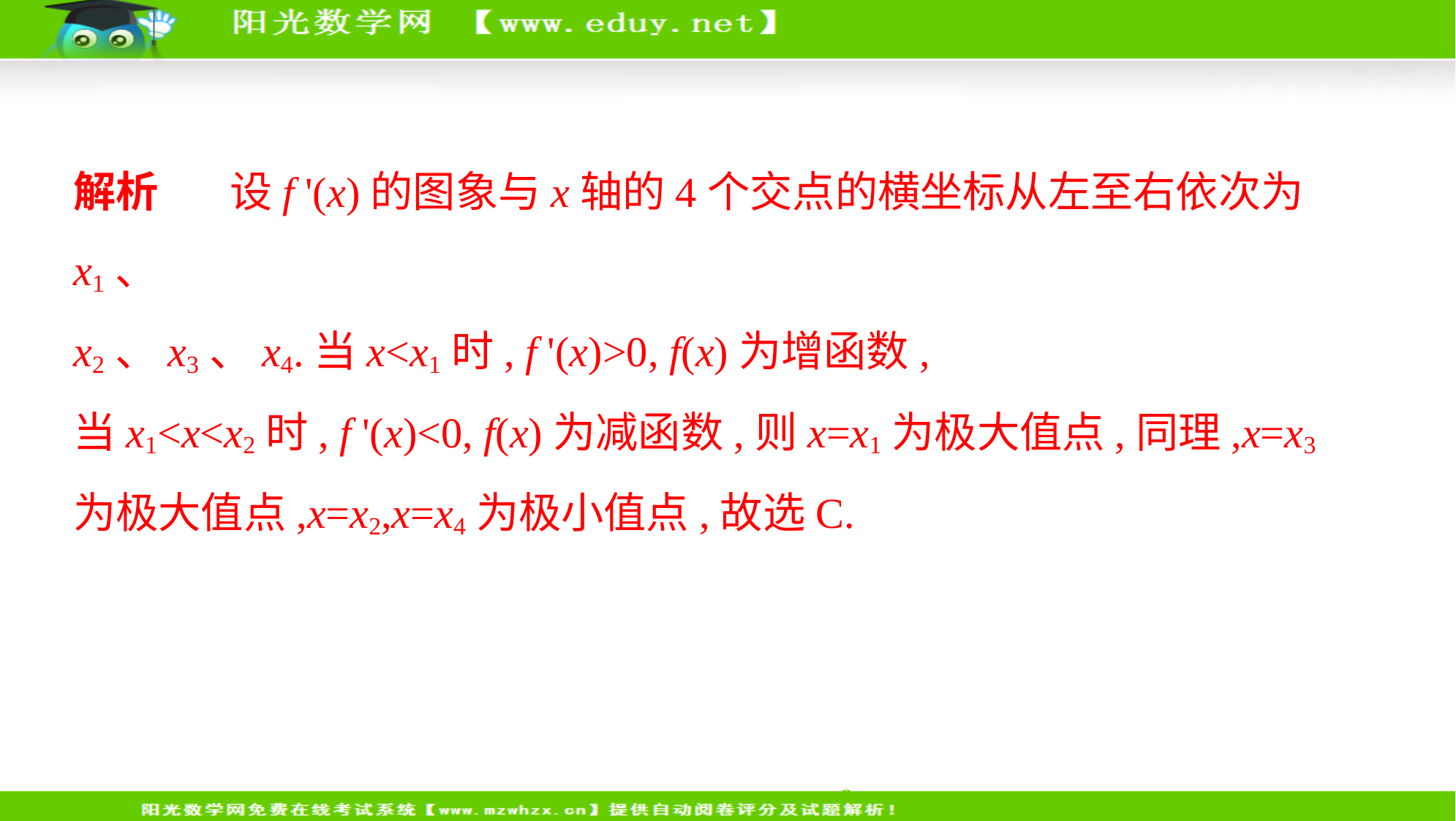

解析   　设f '(x)的图象与x轴的4个交点的横坐标从左至右依次为x1、
x2、x3、x4.当x<x1时, f '(x)>0, f(x)为增函数,
当x1<x<x2时, f '(x)<0, f(x)为减函数,则x=x1为极大值点,同理,x=x3为极大值点,x=x2,x=x4为极小值点,故选C.